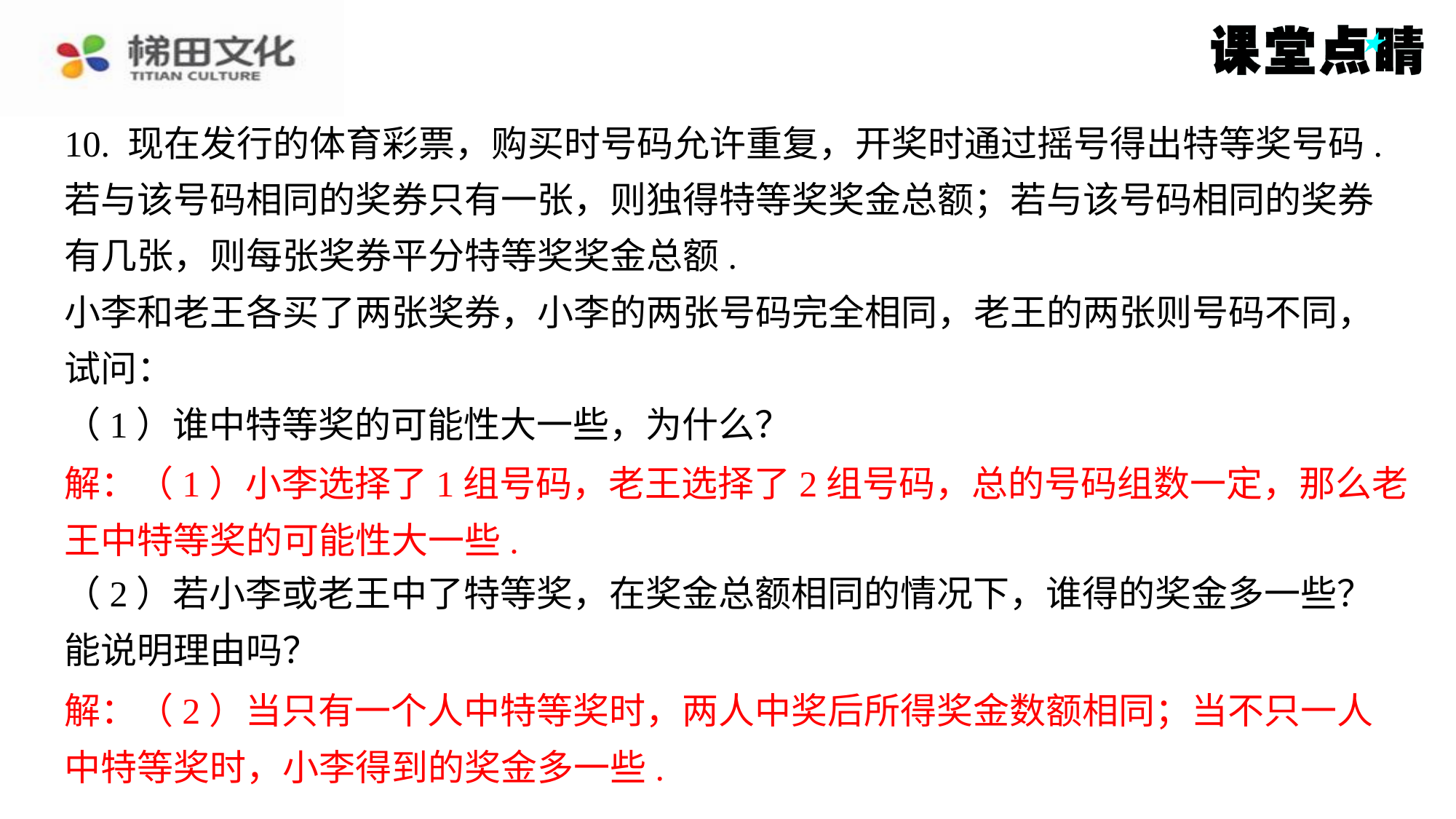

10. 现在发行的体育彩票，购买时号码允许重复，开奖时通过摇号得出特等奖号码.
若与该号码相同的奖券只有一张，则独得特等奖奖金总额；若与该号码相同的奖券
有几张，则每张奖券平分特等奖奖金总额.
小李和老王各买了两张奖券，小李的两张号码完全相同，老王的两张则号码不同，
试问：
（1）谁中特等奖的可能性大一些，为什么？
解：（1）小李选择了1组号码，老王选择了2组号码，总的号码组数一定，那么老
王中特等奖的可能性大一些.
（2）若小李或老王中了特等奖，在奖金总额相同的情况下，谁得的奖金多一些？
能说明理由吗？
解：（2）当只有一个人中特等奖时，两人中奖后所得奖金数额相同；当不只一人
中特等奖时，小李得到的奖金多一些.
解：（1）小李选择了1组号码，老王选择了2组号码，总的号码组数一定，那么老
王中特等奖的可能性大一些.
解：（2）当只有一个人中特等奖时，两人中奖后所得奖金数额相同；当不只一人
中特等奖时，小李得到的奖金多一些.